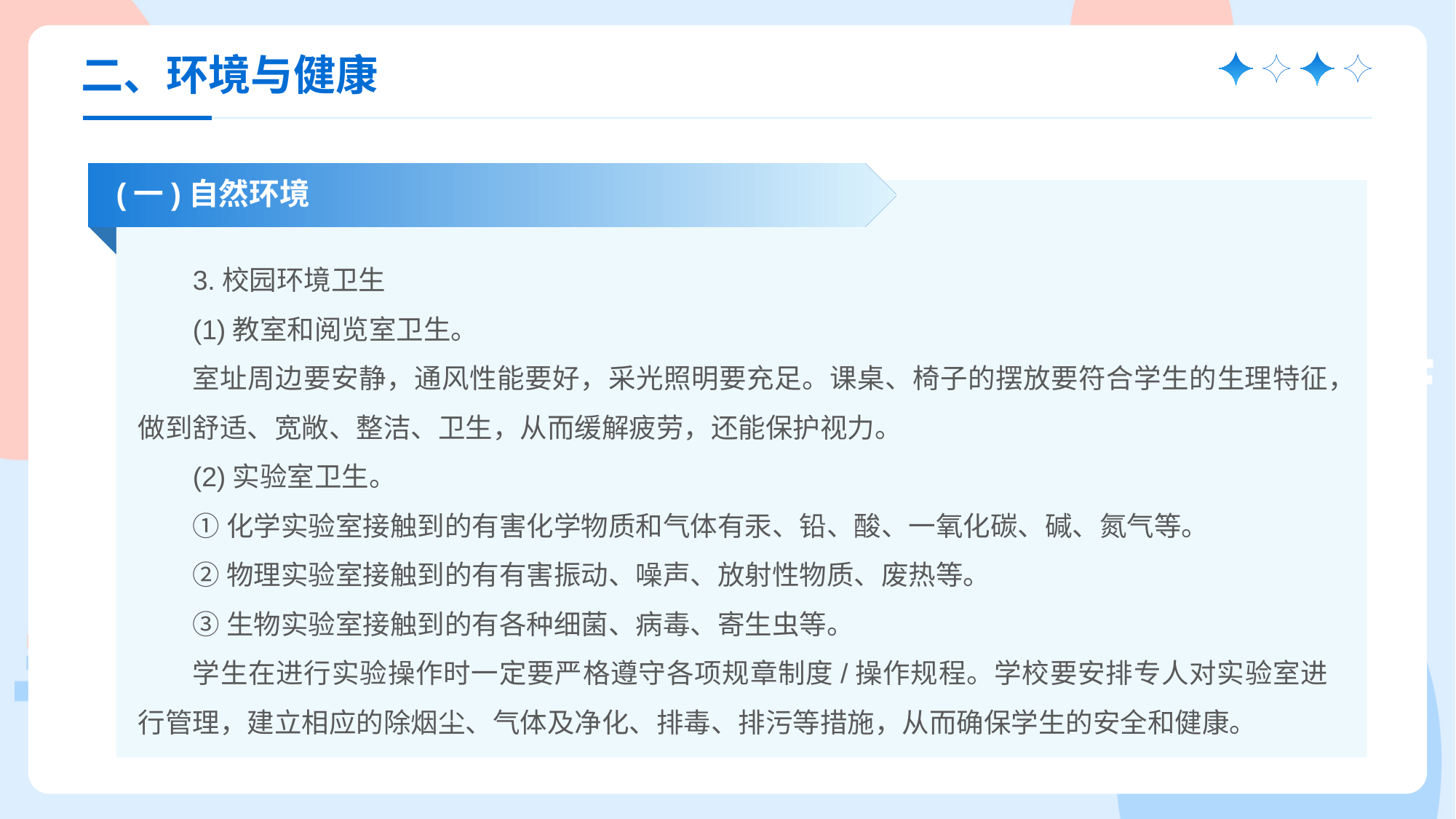

二、环境与健康
(一)自然环境

3.校园环境卫生
(1)教室和阅览室卫生。
室址周边要安静，通风性能要好，采光照明要充足。课桌、椅子的摆放要符合学生的生理特征，做到舒适、宽敞、整洁、卫生，从而缓解疲劳，还能保护视力。
(2)实验室卫生。
①化学实验室接触到的有害化学物质和气体有汞、铅、酸、一氧化碳、碱、氮气等。
②物理实验室接触到的有有害振动、噪声、放射性物质、废热等。
③生物实验室接触到的有各种细菌、病毒、寄生虫等。
学生在进行实验操作时一定要严格遵守各项规章制度/操作规程。学校要安排专人对实验室进行管理，建立相应的除烟尘、气体及净化、排毒、排污等措施，从而确保学生的安全和健康。